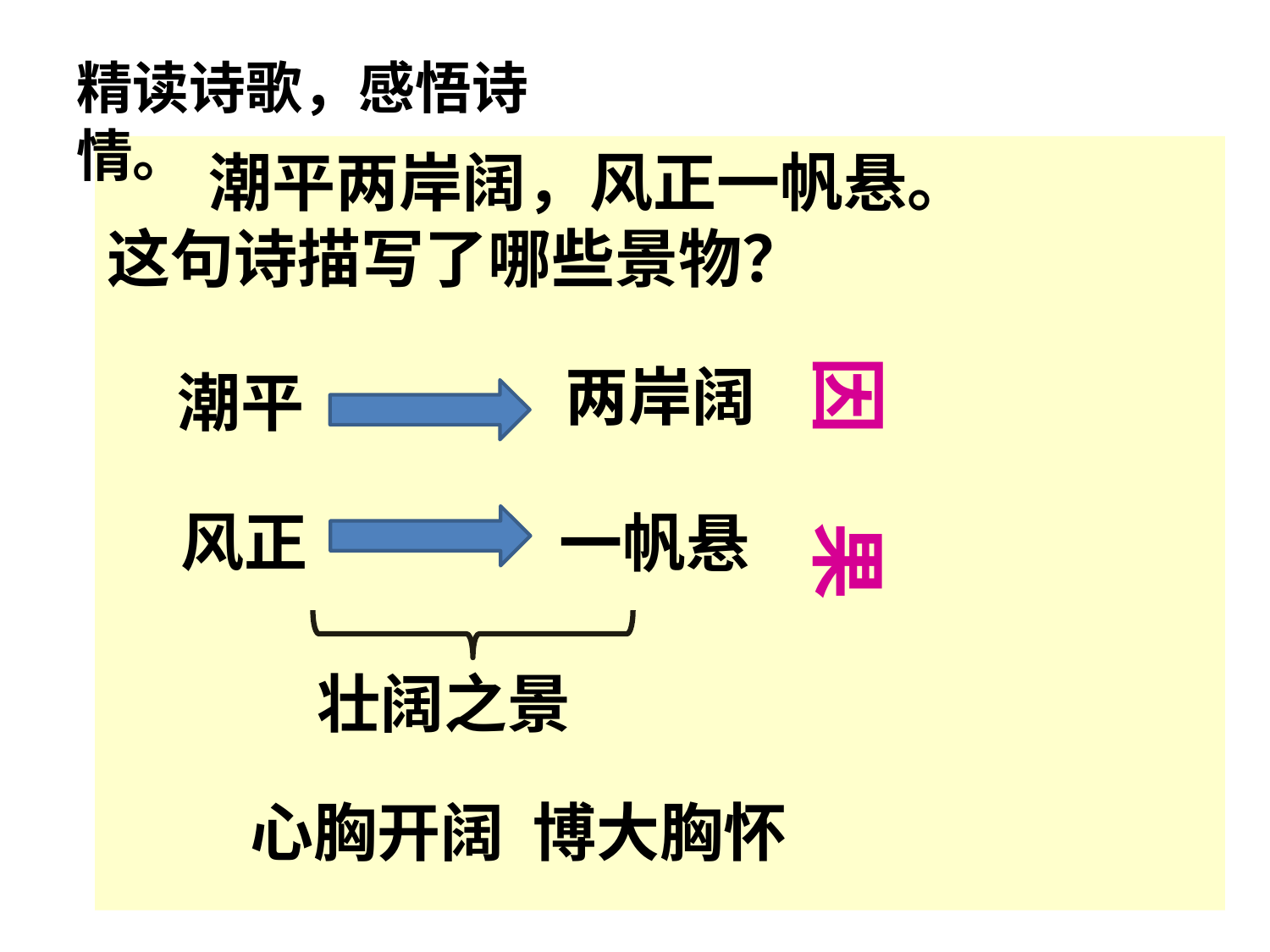

精读诗歌，感悟诗情。

      潮平两岸阔，风正一帆悬。
这句诗描写了哪些景物？

 因     果
两岸阔
潮平

风正
一帆悬

壮阔之景
心胸开阔  博大胸怀